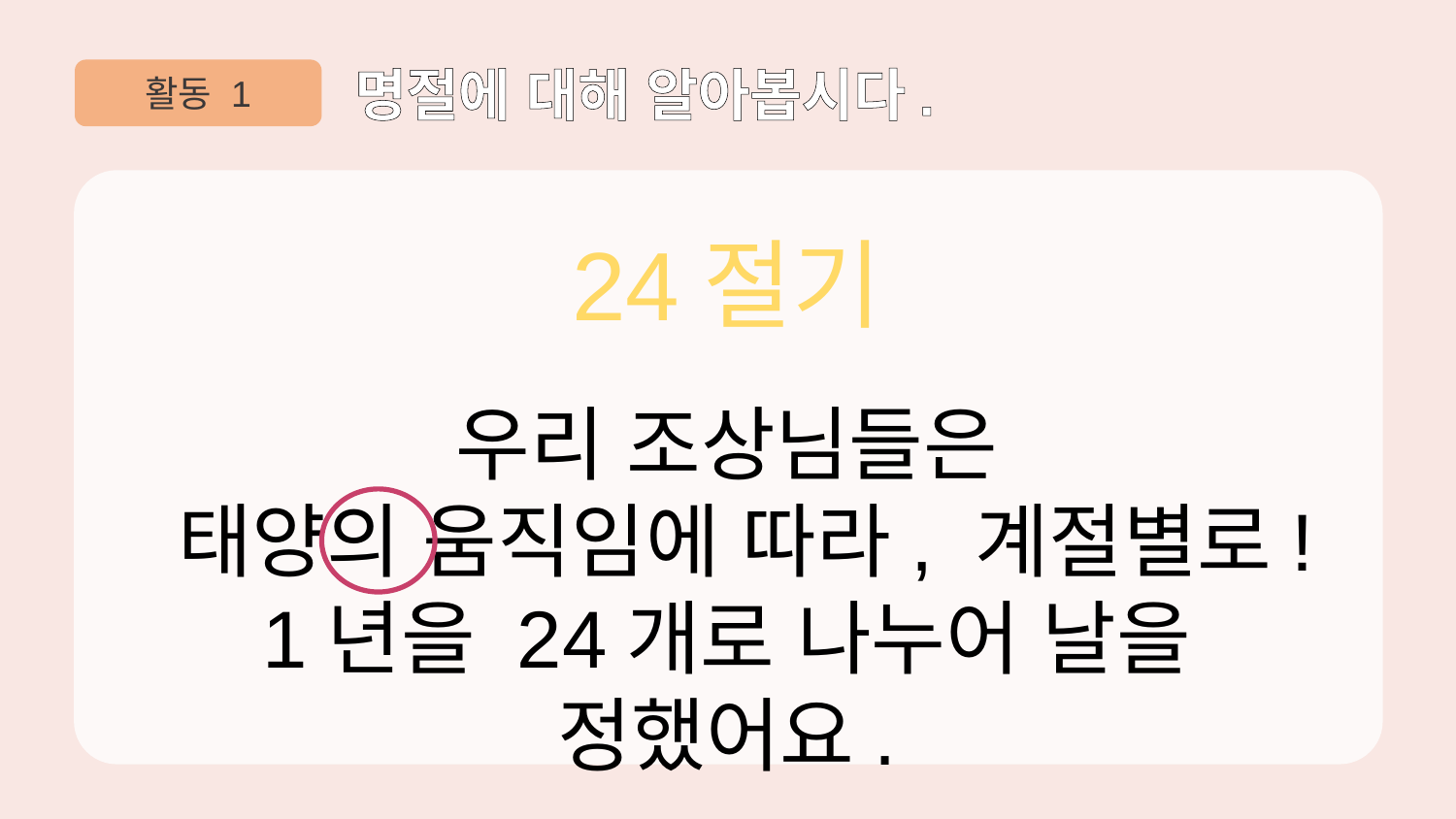

활동 1
명절에 대해 알아봅시다.
24절기
우리 조상님들은
태양의 움직임에 따라, 계절별로!
1년을 24개로 나누어 날을 정했어요.